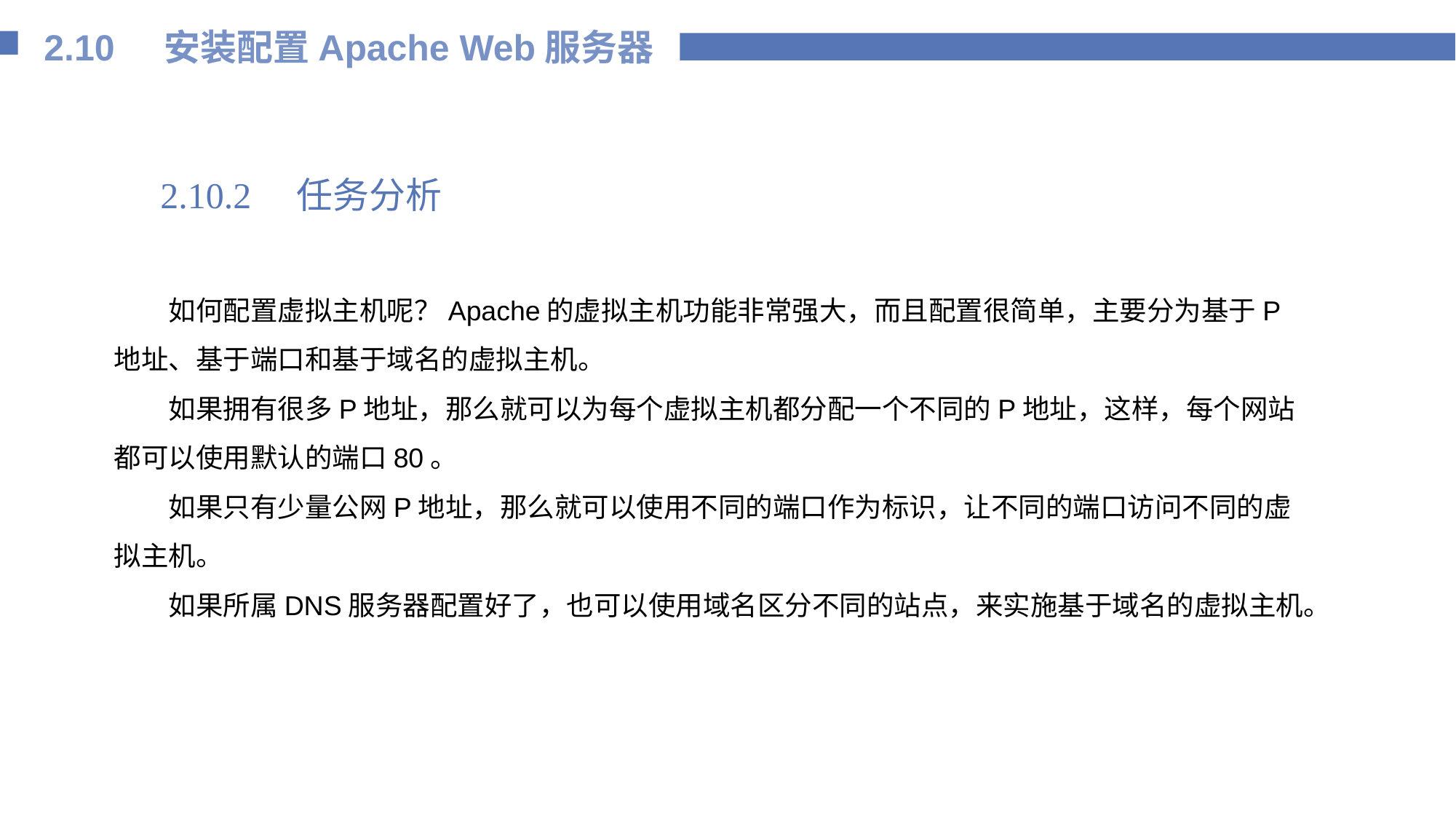

2.10    安装配置Apache Web服务器

2.10.2　任务分析
如何配置虚拟主机呢？Apache的虚拟主机功能非常强大，而且配置很简单，主要分为基于P地址、基于端口和基于域名的虚拟主机。
如果拥有很多P地址，那么就可以为每个虚拟主机都分配一个不同的P地址，这样，每个网站都可以使用默认的端口80。
如果只有少量公网P地址，那么就可以使用不同的端口作为标识，让不同的端口访问不同的虚拟主机。
如果所属DNS服务器配置好了，也可以使用域名区分不同的站点，来实施基于域名的虚拟主机。